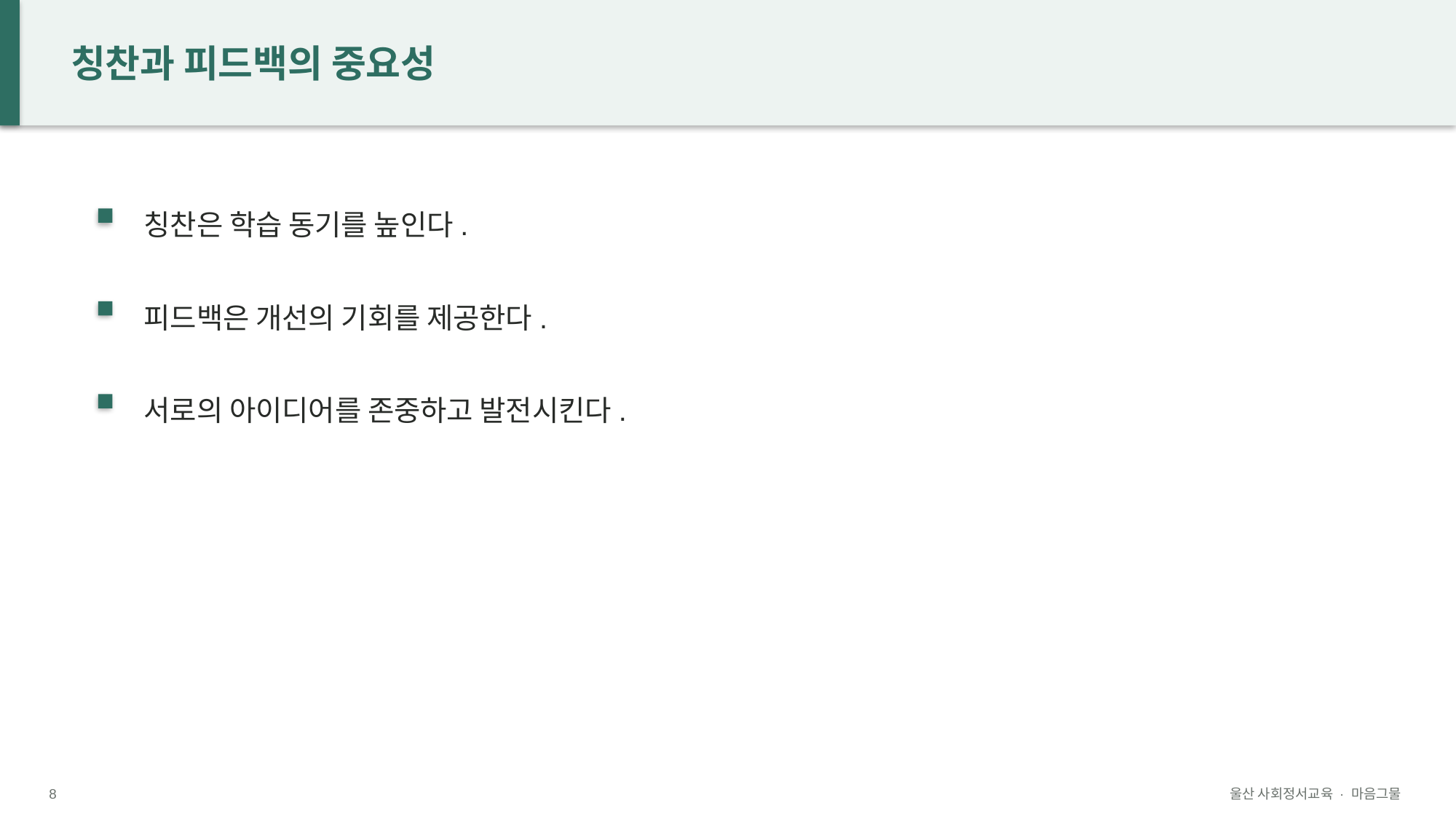

칭찬과 피드백의 중요성
칭찬은 학습 동기를 높인다.

피드백은 개선의 기회를 제공한다.

서로의 아이디어를 존중하고 발전시킨다.

8
울산 사회정서교육 · 마음그물